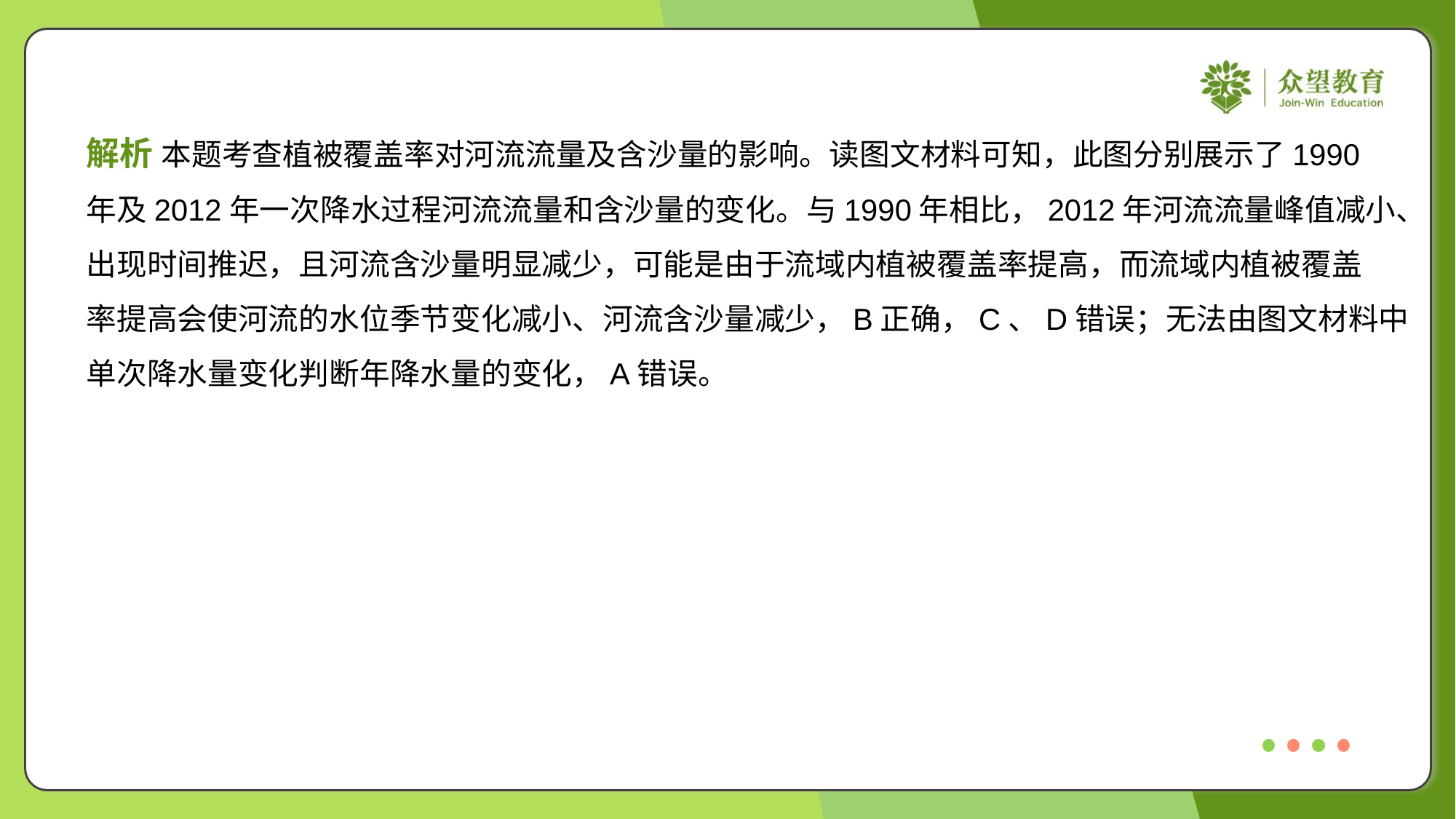

解析 本题考查植被覆盖率对河流流量及含沙量的影响。读图文材料可知，此图分别展示了1990
年及2012年一次降水过程河流流量和含沙量的变化。与1990年相比，2012年河流流量峰值减小、
出现时间推迟，且河流含沙量明显减少，可能是由于流域内植被覆盖率提高，而流域内植被覆盖
率提高会使河流的水位季节变化减小、河流含沙量减少，B正确，C、D错误；无法由图文材料中
单次降水量变化判断年降水量的变化，A错误。